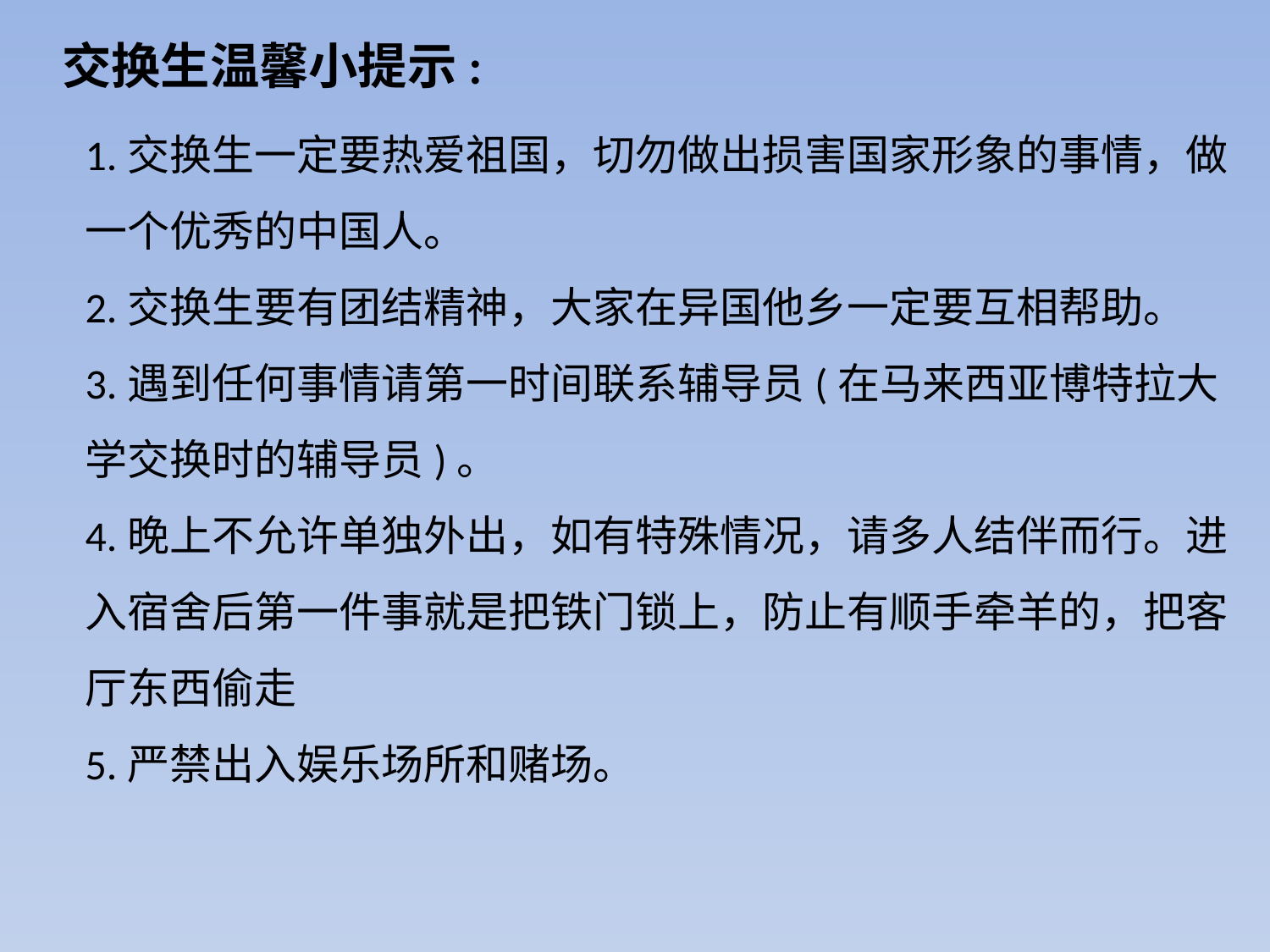

# 交换生温馨小提示:
     1.交换生一定要热爱祖国，切勿做出损害国家形象的事情，做一个优秀的中国人。
2.交换生要有团结精神，大家在异国他乡一定要互相帮助。
3.遇到任何事情请第一时间联系辅导员(在马来西亚博特拉大学交换时的辅导员)。
4.晚上不允许单独外出，如有特殊情况，请多人结伴而行。进入宿舍后第一件事就是把铁门锁上，防止有顺手牵羊的，把客厅东西偷走
5.严禁出入娱乐场所和赌场。